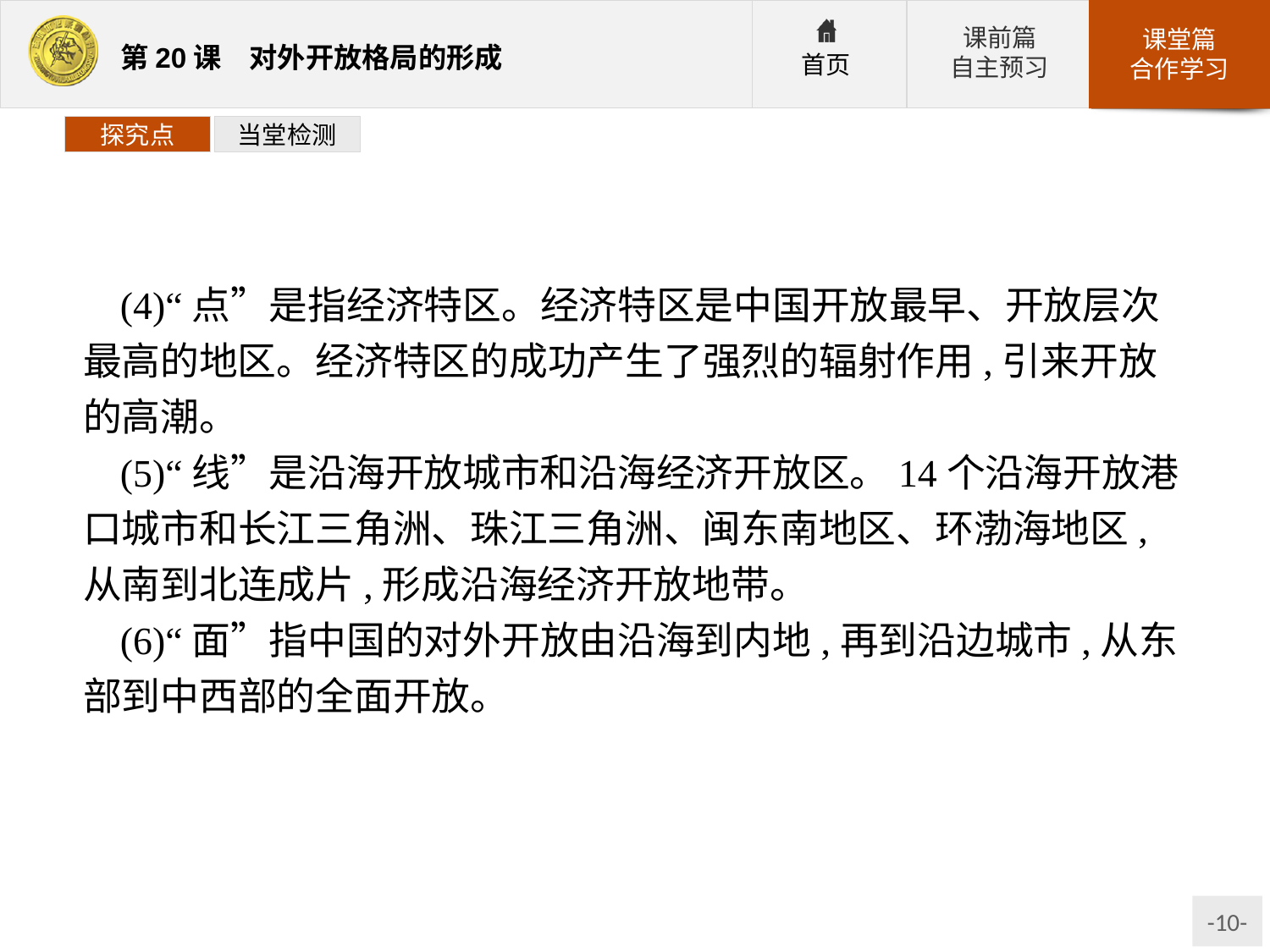

探究点
当堂检测
(4)“点”是指经济特区。经济特区是中国开放最早、开放层次最高的地区。经济特区的成功产生了强烈的辐射作用,引来开放的高潮。
(5)“线”是沿海开放城市和沿海经济开放区。14个沿海开放港口城市和长江三角洲、珠江三角洲、闽东南地区、环渤海地区,从南到北连成片,形成沿海经济开放地带。
(6)“面”指中国的对外开放由沿海到内地,再到沿边城市,从东部到中西部的全面开放。